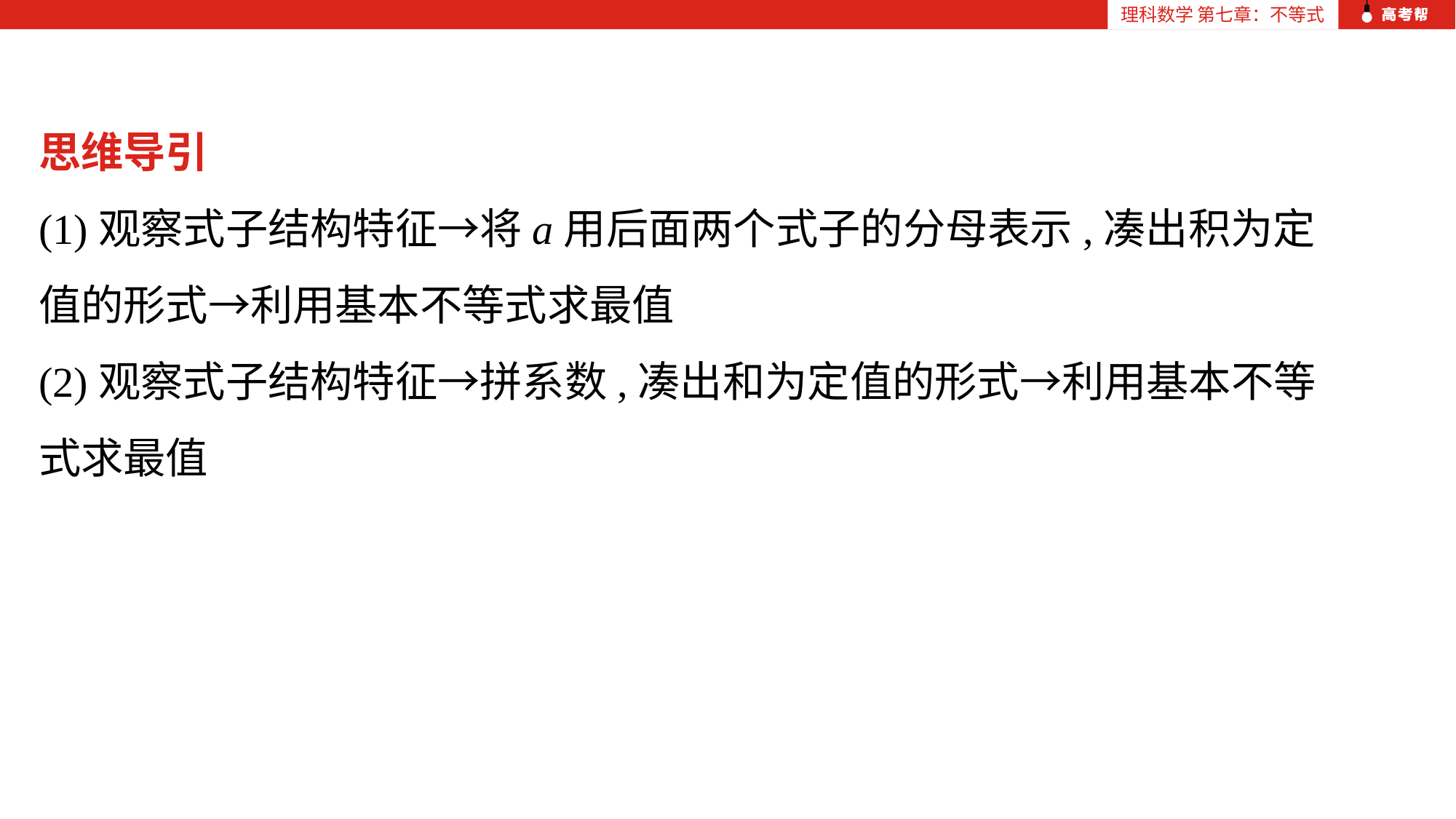

思维导引
(1)观察式子结构特征→将a用后面两个式子的分母表示,凑出积为定值的形式→利用基本不等式求最值
(2)观察式子结构特征→拼系数,凑出和为定值的形式→利用基本不等式求最值